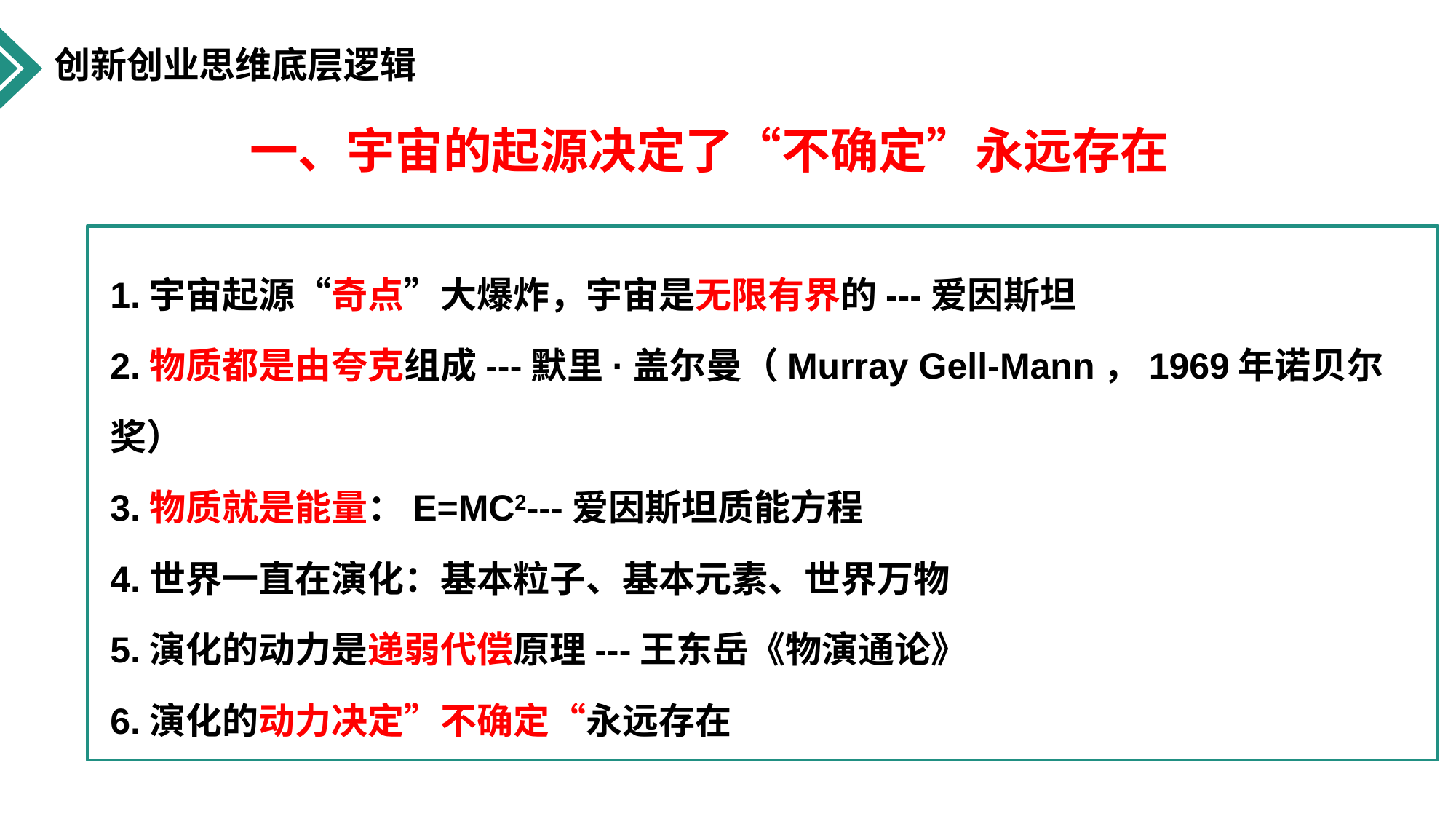

创新创业思维底层逻辑
一、宇宙的起源决定了“不确定”永远存在
1.宇宙起源“奇点”大爆炸，宇宙是无限有界的---爱因斯坦
2.物质都是由夸克组成---默里·盖尔曼（Murray Gell-Mann，1969年诺贝尔奖）
3.物质就是能量：E=MC2---爱因斯坦质能方程
4.世界一直在演化：基本粒子、基本元素、世界万物
5.演化的动力是递弱代偿原理---王东岳《物演通论》
6.演化的动力决定”不确定“永远存在